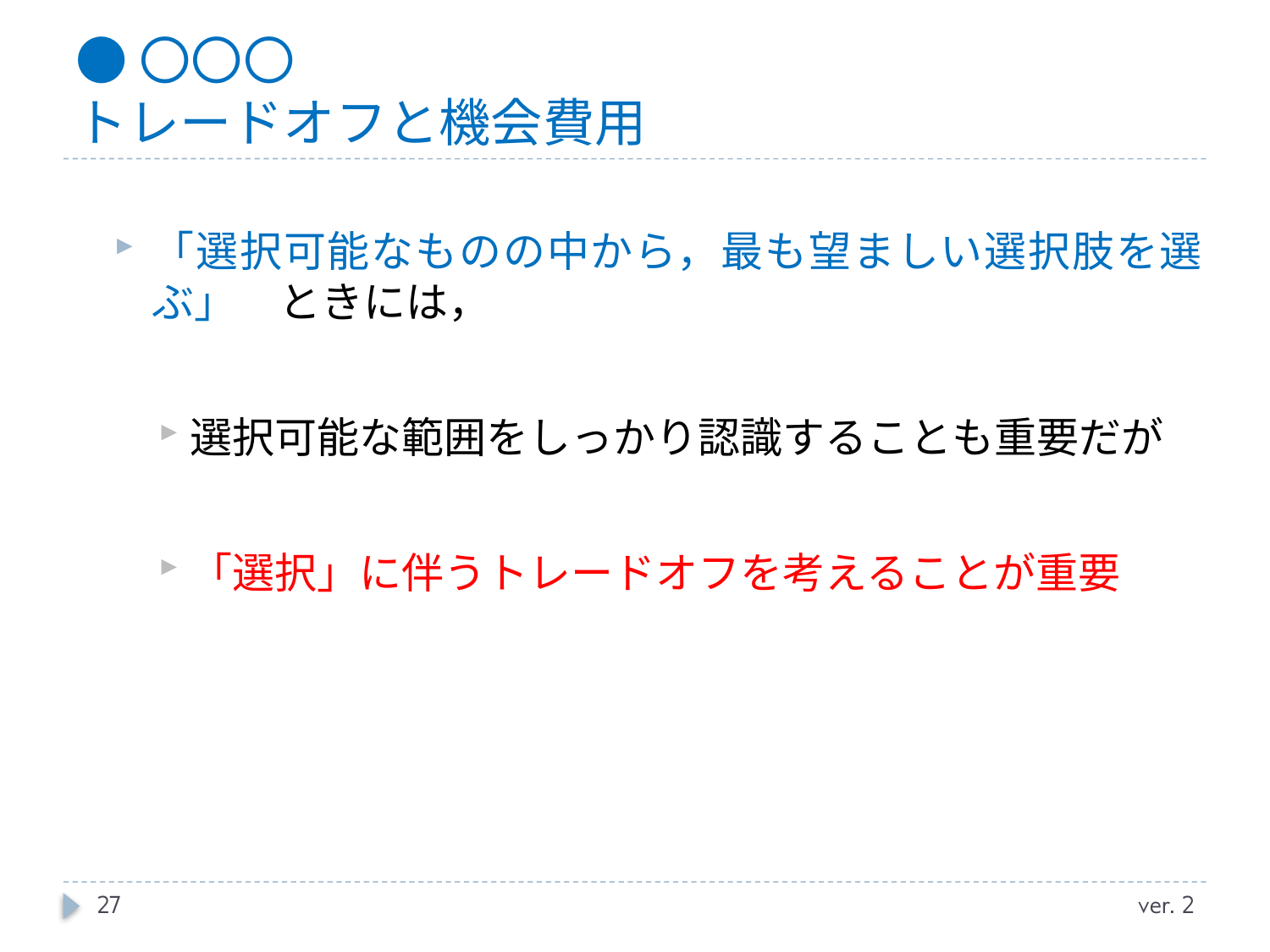

# ●〇〇〇 トレードオフと機会費用
「選択可能なものの中から，最も望ましい選択肢を選ぶ」　ときには，

選択可能な範囲をしっかり認識することも重要だが

「選択」に伴うトレードオフを考えることが重要
27
ver. 2